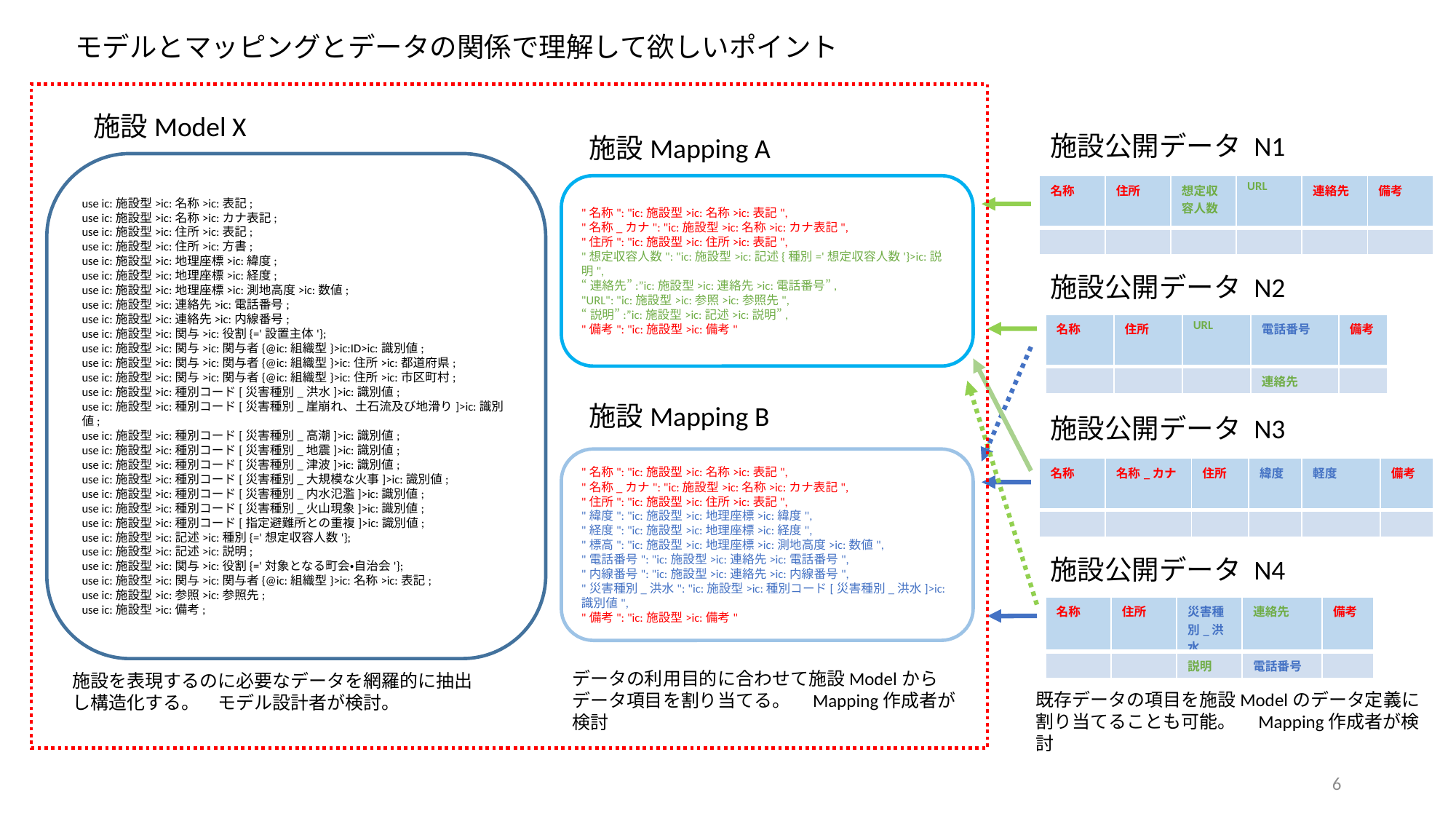

モデルとマッピングとデータの関係で理解して欲しいポイント

施設Model X
施設公開データ N1
施設Mapping A
use ic:施設型>ic:名称>ic:表記;
use ic:施設型>ic:名称>ic:カナ表記;
use ic:施設型>ic:住所>ic:表記;
use ic:施設型>ic:住所>ic:方書;
use ic:施設型>ic:地理座標>ic:緯度;
use ic:施設型>ic:地理座標>ic:経度;
use ic:施設型>ic:地理座標>ic:測地高度>ic:数値;
use ic:施設型>ic:連絡先>ic:電話番号;
use ic:施設型>ic:連絡先>ic:内線番号;
use ic:施設型>ic:関与>ic:役割{='設置主体'};
use ic:施設型>ic:関与>ic:関与者{@ic:組織型}>ic:ID>ic:識別値;
use ic:施設型>ic:関与>ic:関与者{@ic:組織型}>ic:住所>ic:都道府県;
use ic:施設型>ic:関与>ic:関与者{@ic:組織型}>ic:住所>ic:市区町村;
use ic:施設型>ic:種別コード[災害種別_洪水]>ic:識別値;
use ic:施設型>ic:種別コード[災害種別_崖崩れ、土石流及び地滑り]>ic:識別値;
use ic:施設型>ic:種別コード[災害種別_高潮]>ic:識別値;
use ic:施設型>ic:種別コード[災害種別_地震]>ic:識別値;
use ic:施設型>ic:種別コード[災害種別_津波]>ic:識別値;
use ic:施設型>ic:種別コード[災害種別_大規模な火事]>ic:識別値;
use ic:施設型>ic:種別コード[災害種別_内水氾濫]>ic:識別値;
use ic:施設型>ic:種別コード[災害種別_火山現象]>ic:識別値;
use ic:施設型>ic:種別コード[指定避難所との重複]>ic:識別値;
use ic:施設型>ic:記述>ic:種別{='想定収容人数'};
use ic:施設型>ic:記述>ic:説明;
use ic:施設型>ic:関与>ic:役割{='対象となる町会・自治会'};
use ic:施設型>ic:関与>ic:関与者{@ic:組織型}>ic:名称>ic:表記;
use ic:施設型>ic:参照>ic:参照先;
use ic:施設型>ic:備考;
"名称": "ic:施設型>ic:名称>ic:表記",
"名称_カナ": "ic:施設型>ic:名称>ic:カナ表記",
"住所": "ic:施設型>ic:住所>ic:表記",
"想定収容人数": "ic:施設型>ic:記述{種別='想定収容人数'}>ic:説明",
“連絡先”:”ic:施設型>ic:連絡先>ic:電話番号”,
"URL": "ic:施設型>ic:参照>ic:参照先",
“説明”:”ic:施設型>ic:記述>ic:説明”,
"備考": "ic:施設型>ic:備考"
| 名称 | 住所 | 想定収容人数 | URL | 連絡先 | 備考 |
| --- | --- | --- | --- | --- | --- |
|  |  |  |  |  |  |
施設公開データ N2
| 名称 | 住所 | URL | 電話番号 | 備考 |
| --- | --- | --- | --- | --- |
|  |  |  | 連絡先 |  |
施設Mapping B
施設公開データ N3
"名称": "ic:施設型>ic:名称>ic:表記",
"名称_カナ": "ic:施設型>ic:名称>ic:カナ表記",
"住所": "ic:施設型>ic:住所>ic:表記",
"緯度": "ic:施設型>ic:地理座標>ic:緯度",
"経度": "ic:施設型>ic:地理座標>ic:経度",
"標高": "ic:施設型>ic:地理座標>ic:測地高度>ic:数値",
"電話番号": "ic:施設型>ic:連絡先>ic:電話番号",
"内線番号": "ic:施設型>ic:連絡先>ic:内線番号",
"災害種別_洪水": "ic:施設型>ic:種別コード[災害種別_洪水]>ic:識別値",
"備考": "ic:施設型>ic:備考"
| 名称 | 名称\_カナ | 住所 | 緯度 | 軽度 | 備考 |
| --- | --- | --- | --- | --- | --- |
|  |  |  |  |  |  |
施設公開データ N4
| 名称 | 住所 | 災害種別\_洪水 | 連絡先 | 備考 |
| --- | --- | --- | --- | --- |
|  |  | 説明 | 電話番号 |  |
データの利用目的に合わせて施設Modelからデータ項目を割り当てる。　Mapping作成者が検討
施設を表現するのに必要なデータを網羅的に抽出し構造化する。　モデル設計者が検討。
既存データの項目を施設Modelのデータ定義に
割り当てることも可能。　Mapping作成者が検討
6